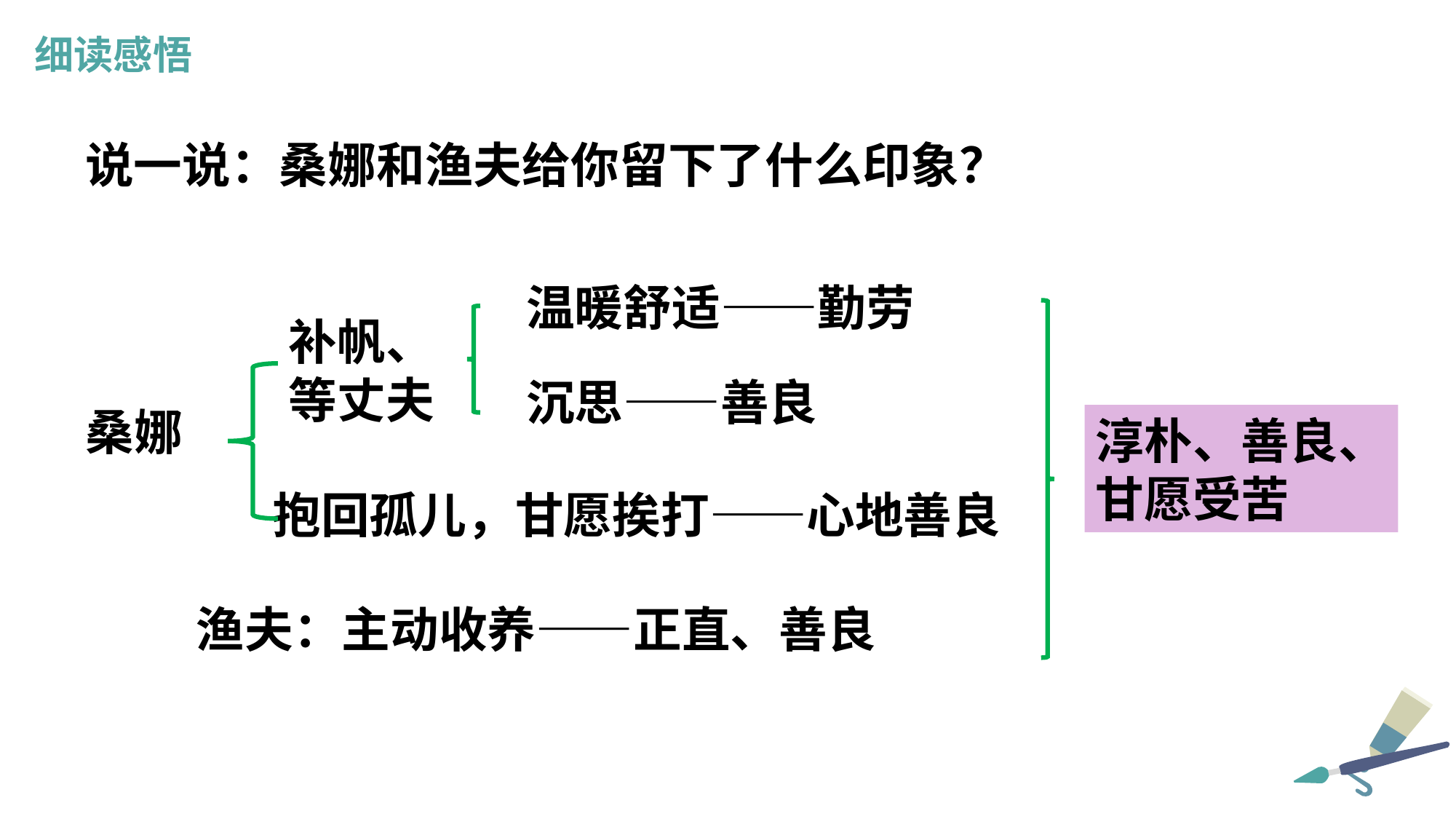

细读感悟
说一说：桑娜和渔夫给你留下了什么印象？
温暖舒适——勤劳

补帆、
等丈夫

沉思——善良
桑娜
淳朴、善良、
甘愿受苦
抱回孤儿，甘愿挨打——心地善良
渔夫：主动收养——正直、善良